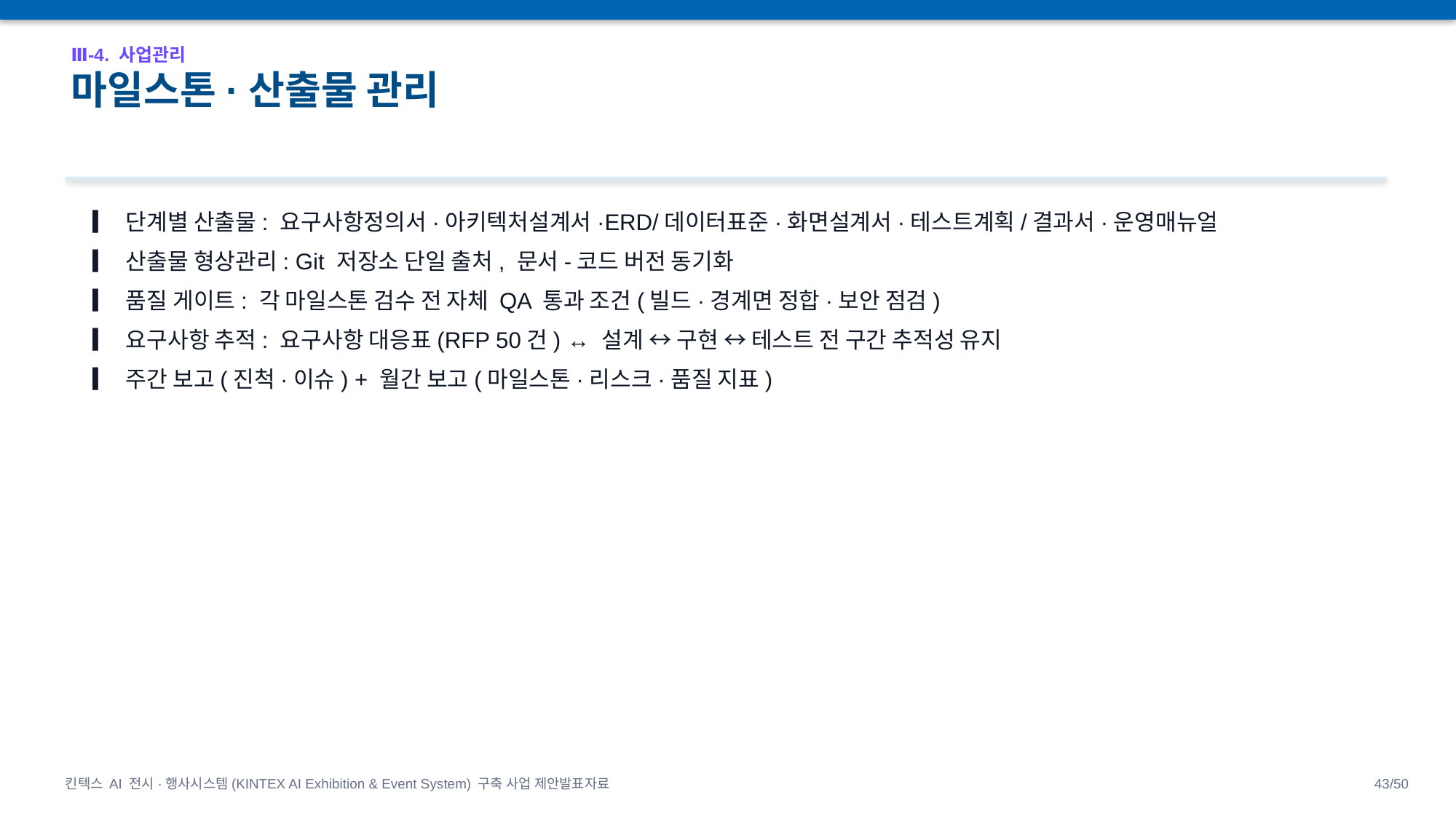

Ⅲ-4. 사업관리
마일스톤·산출물 관리

▎ 단계별 산출물: 요구사항정의서·아키텍처설계서·ERD/데이터표준·화면설계서·테스트계획/결과서·운영매뉴얼
▎ 산출물 형상관리: Git 저장소 단일 출처, 문서-코드 버전 동기화
▎ 품질 게이트: 각 마일스톤 검수 전 자체 QA 통과 조건(빌드·경계면 정합·보안 점검)
▎ 요구사항 추적: 요구사항 대응표(RFP 50건) ↔ 설계 ↔ 구현 ↔ 테스트 전 구간 추적성 유지
▎ 주간 보고(진척·이슈) + 월간 보고(마일스톤·리스크·품질 지표)
킨텍스 AI 전시·행사시스템(KINTEX AI Exhibition & Event System) 구축 사업 제안발표자료
43/50